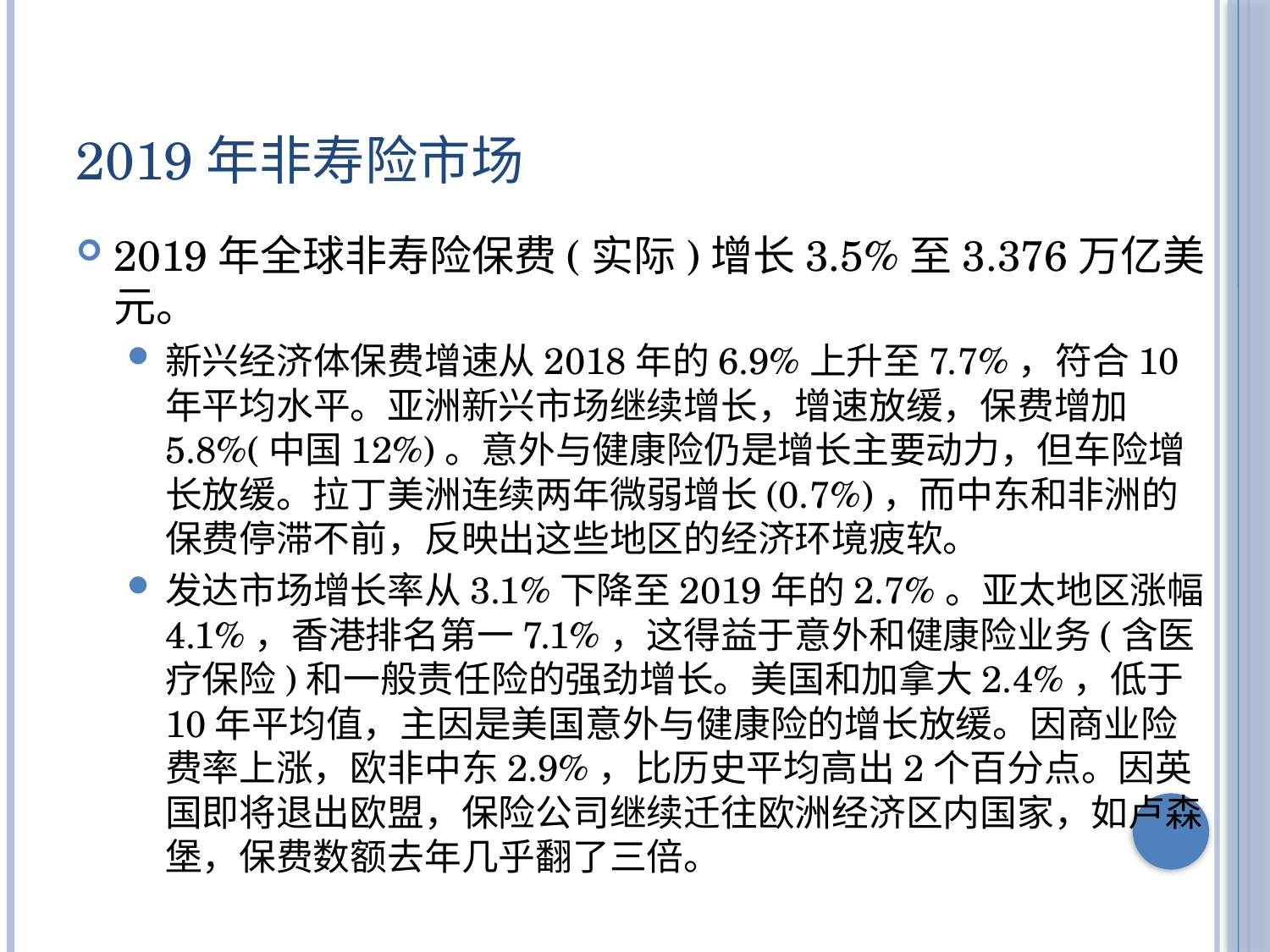

# 2019年非寿险市场
2019年全球非寿险保费(实际)增长3.5%至3.376万亿美元。
新兴经济体保费增速从2018年的6.9%上升至7.7%，符合10年平均水平。亚洲新兴市场继续增长，增速放缓，保费增加5.8%(中国12%)。意外与健康险仍是增长主要动力，但车险增长放缓。拉丁美洲连续两年微弱增长(0.7%)，而中东和非洲的保费停滞不前，反映出这些地区的经济环境疲软。
发达市场增长率从3.1%下降至2019年的2.7%。亚太地区涨幅4.1%，香港排名第一7.1%，这得益于意外和健康险业务(含医疗保险)和一般责任险的强劲增长。美国和加拿大2.4%，低于10年平均值，主因是美国意外与健康险的增长放缓。因商业险费率上涨，欧非中东2.9%，比历史平均高出2个百分点。因英国即将退出欧盟，保险公司继续迁往欧洲经济区内国家，如卢森堡，保费数额去年几乎翻了三倍。